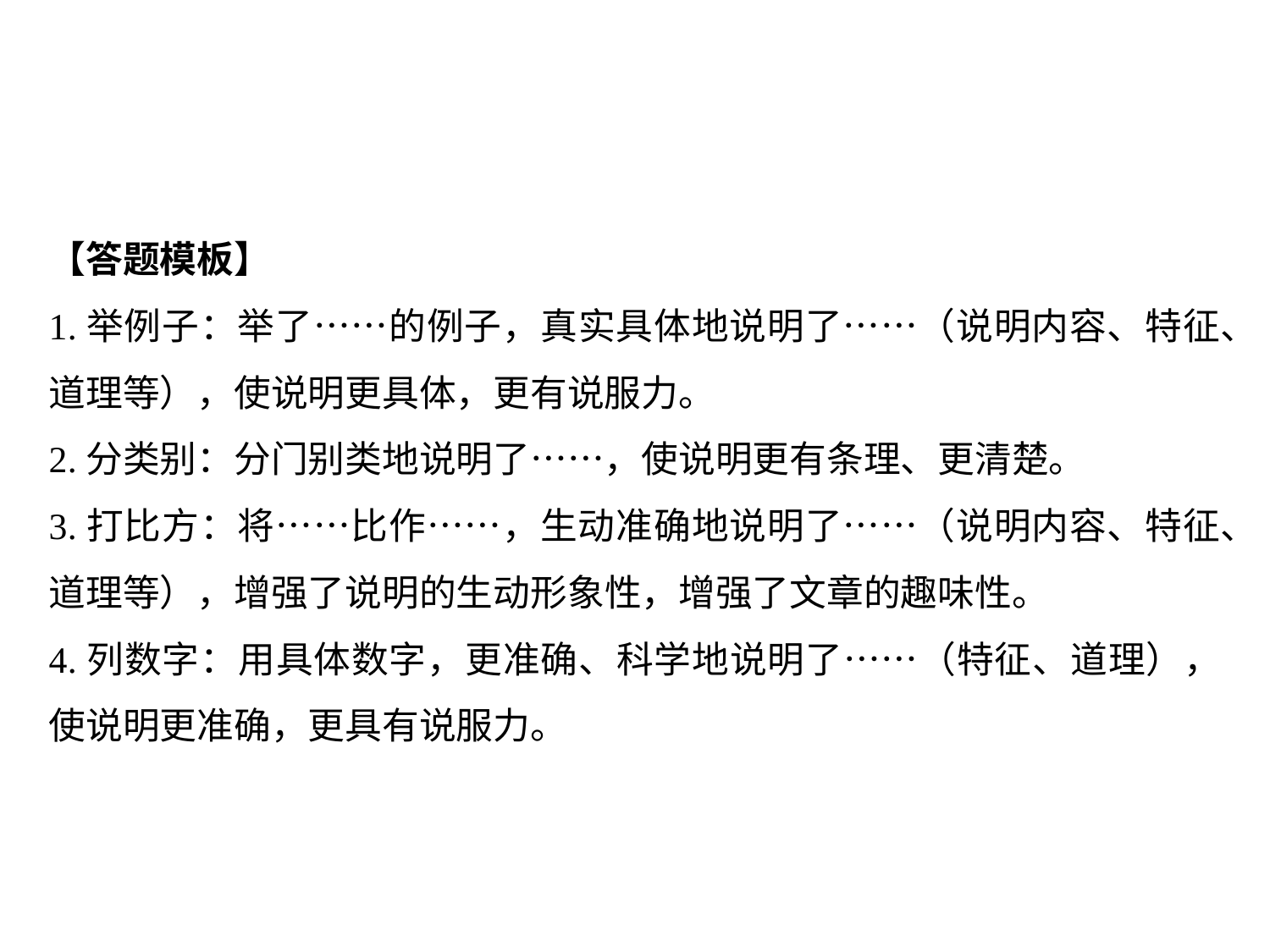

【答题模板】
1.举例子：举了……的例子，真实具体地说明了……（说明内容、特征、道理等），使说明更具体，更有说服力。
2.分类别：分门别类地说明了……，使说明更有条理、更清楚。
3.打比方：将……比作……，生动准确地说明了……（说明内容、特征、道理等），增强了说明的生动形象性，增强了文章的趣味性。
4.列数字：用具体数字，更准确、科学地说明了……（特征、道理），使说明更准确，更具有说服力。